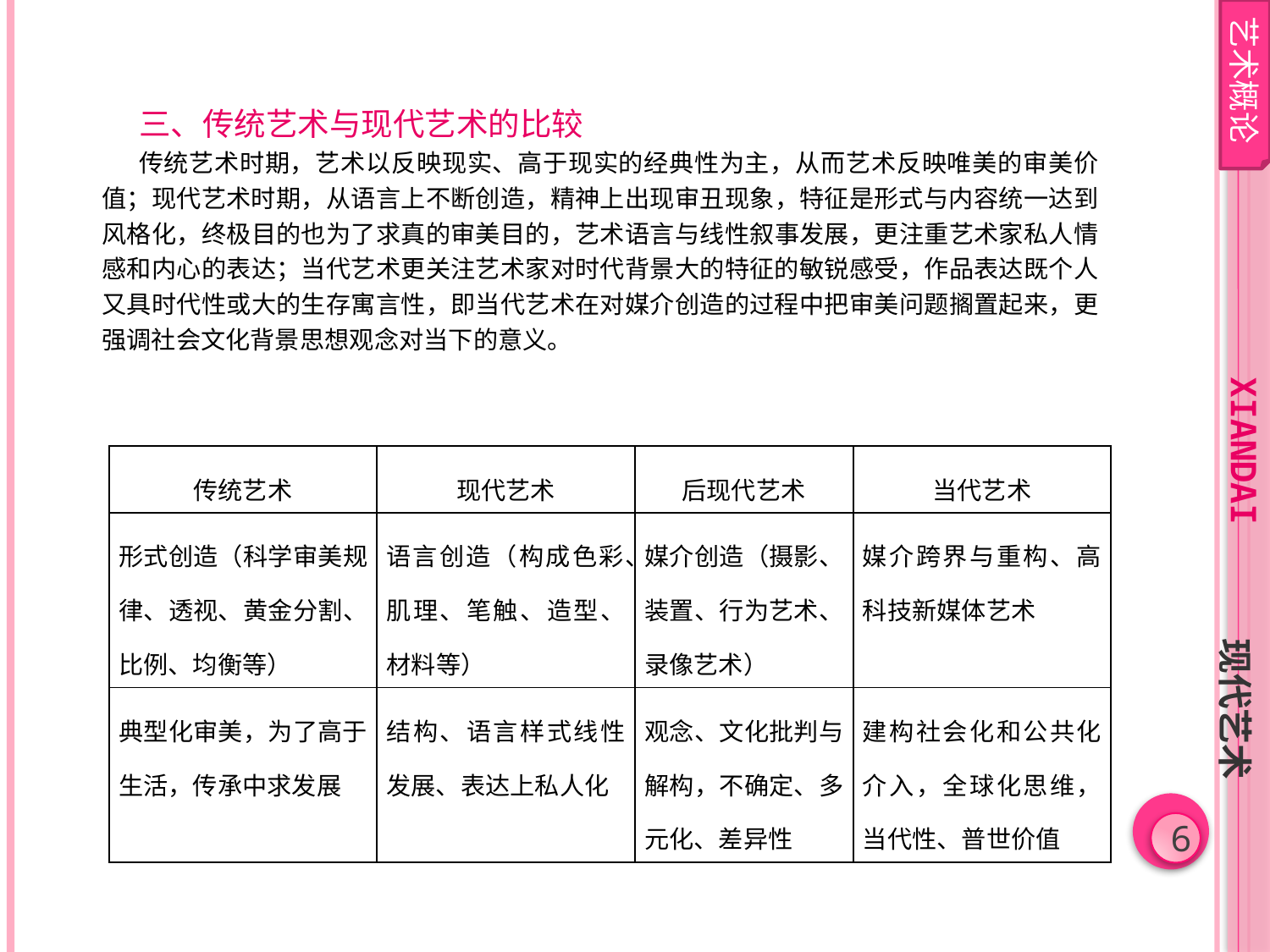

艺术概论
三、传统艺术与现代艺术的比较
传统艺术时期，艺术以反映现实、高于现实的经典性为主，从而艺术反映唯美的审美价值；现代艺术时期，从语言上不断创造，精神上出现审丑现象，特征是形式与内容统一达到风格化，终极目的也为了求真的审美目的，艺术语言与线性叙事发展，更注重艺术家私人情感和内心的表达；当代艺术更关注艺术家对时代背景大的特征的敏锐感受，作品表达既个人又具时代性或大的生存寓言性，即当代艺术在对媒介创造的过程中把审美问题搁置起来，更强调社会文化背景思想观念对当下的意义。

xiandai
| 传统艺术 | 现代艺术 | 后现代艺术 | 当代艺术 |
| --- | --- | --- | --- |
| 形式创造（科学审美规律、透视、黄金分割、比例、均衡等） | 语言创造（构成色彩、肌理、笔触、造型、材料等） | 媒介创造（摄影、装置、行为艺术、录像艺术） | 媒介跨界与重构、高科技新媒体艺术 |
| 典型化审美，为了高于生活，传承中求发展 | 结构、语言样式线性发展、表达上私人化 | 观念、文化批判与解构，不确定、多元化、差异性 | 建构社会化和公共化介入，全球化思维，当代性、普世价值 |
现代艺术
6